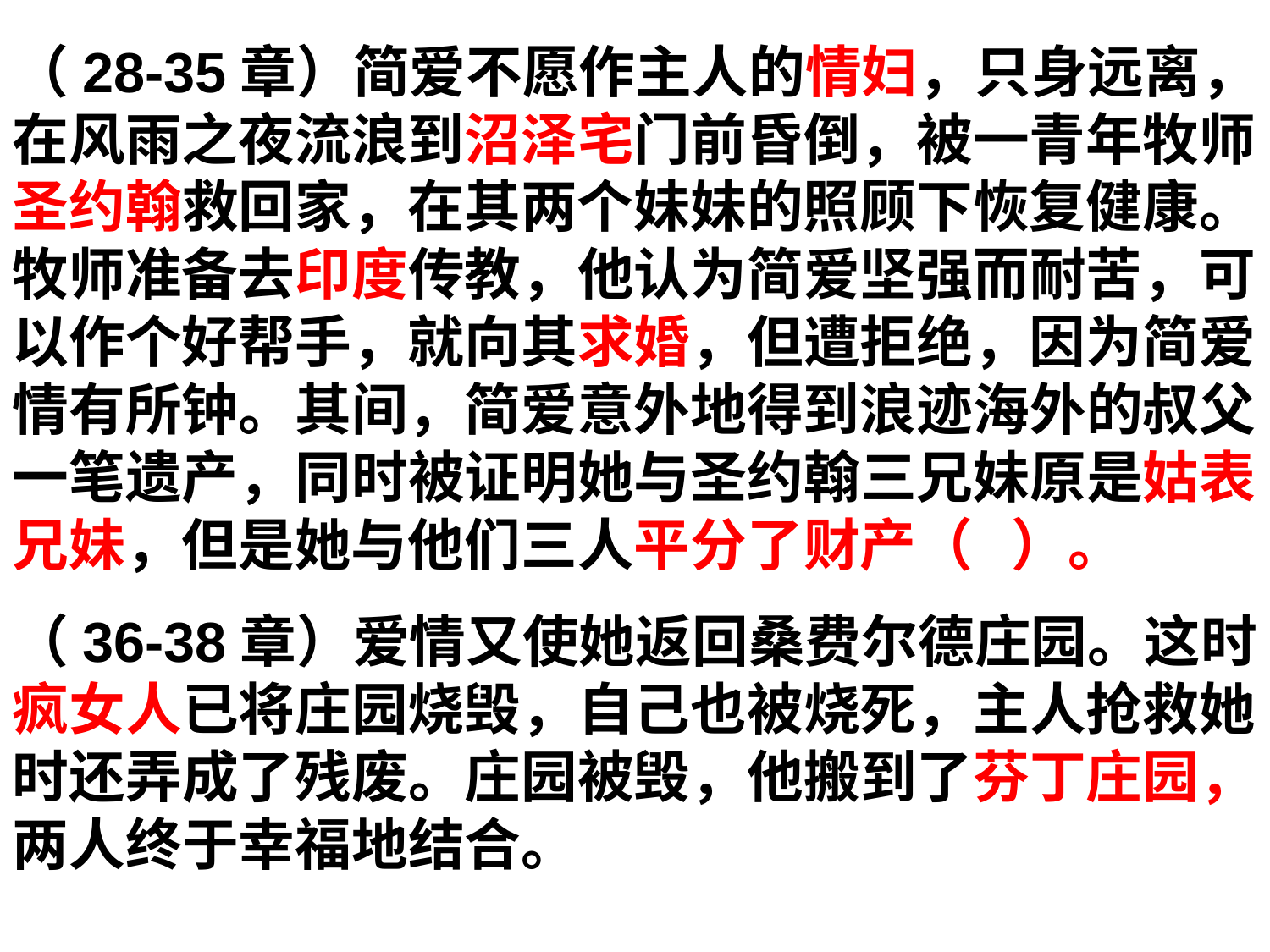

（28-35章）简爱不愿作主人的情妇，只身远离，在风雨之夜流浪到沼泽宅门前昏倒，被一青年牧师圣约翰救回家，在其两个妹妹的照顾下恢复健康。牧师准备去印度传教，他认为简爱坚强而耐苦，可以作个好帮手，就向其求婚，但遭拒绝，因为简爱情有所钟。其间，简爱意外地得到浪迹海外的叔父一笔遗产，同时被证明她与圣约翰三兄妹原是姑表兄妹，但是她与他们三人平分了财产（   ）。
（36-38章）爱情又使她返回桑费尔德庄园。这时疯女人已将庄园烧毁，自己也被烧死，主人抢救她时还弄成了残废。庄园被毁，他搬到了芬丁庄园，两人终于幸福地结合。